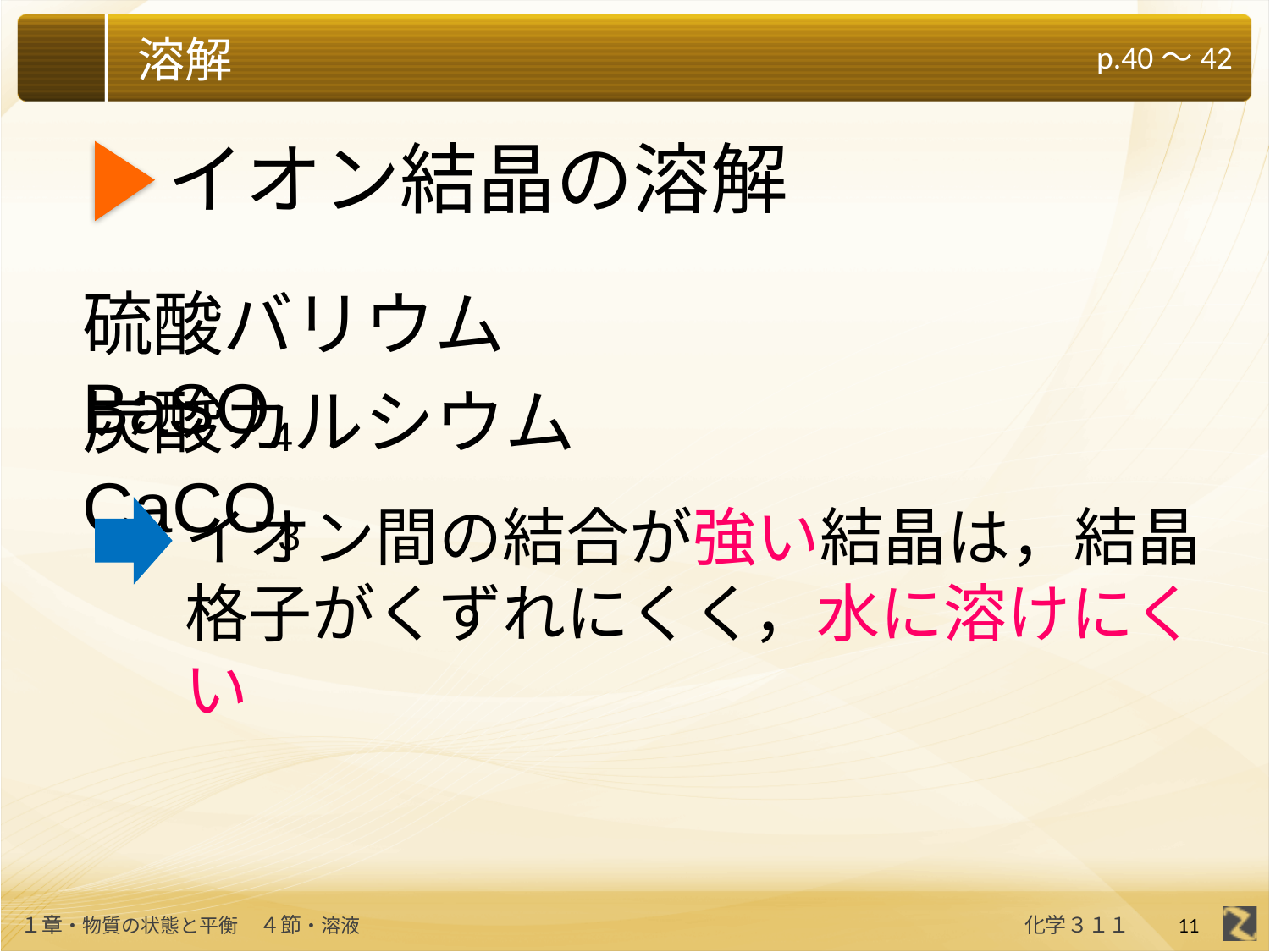

イオン結晶の溶解

硫酸バリウム BaSO4
炭酸カルシウム CaCO3
イオン間の結合が強い結晶は，結晶格子がくずれにくく，水に溶けにくい